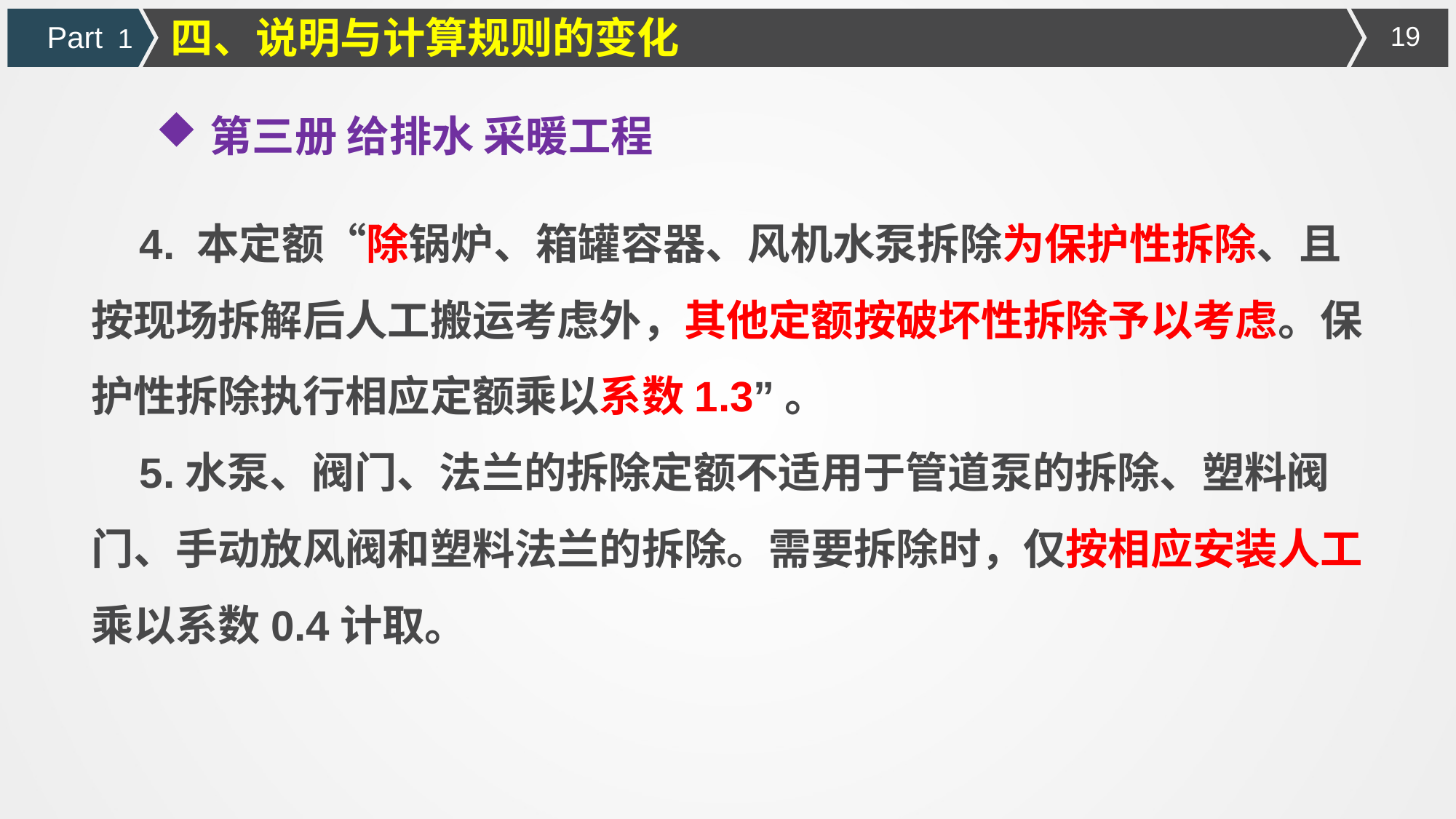

四、说明与计算规则的变化
Part  1
第三册 给排水 采暖工程
4. 本定额“除锅炉、箱罐容器、风机水泵拆除为保护性拆除、且按现场拆解后人工搬运考虑外，其他定额按破坏性拆除予以考虑。保护性拆除执行相应定额乘以系数1.3”。
5.水泵、阀门、法兰的拆除定额不适用于管道泵的拆除、塑料阀门、手动放风阀和塑料法兰的拆除。需要拆除时，仅按相应安装人工乘以系数0.4计取。